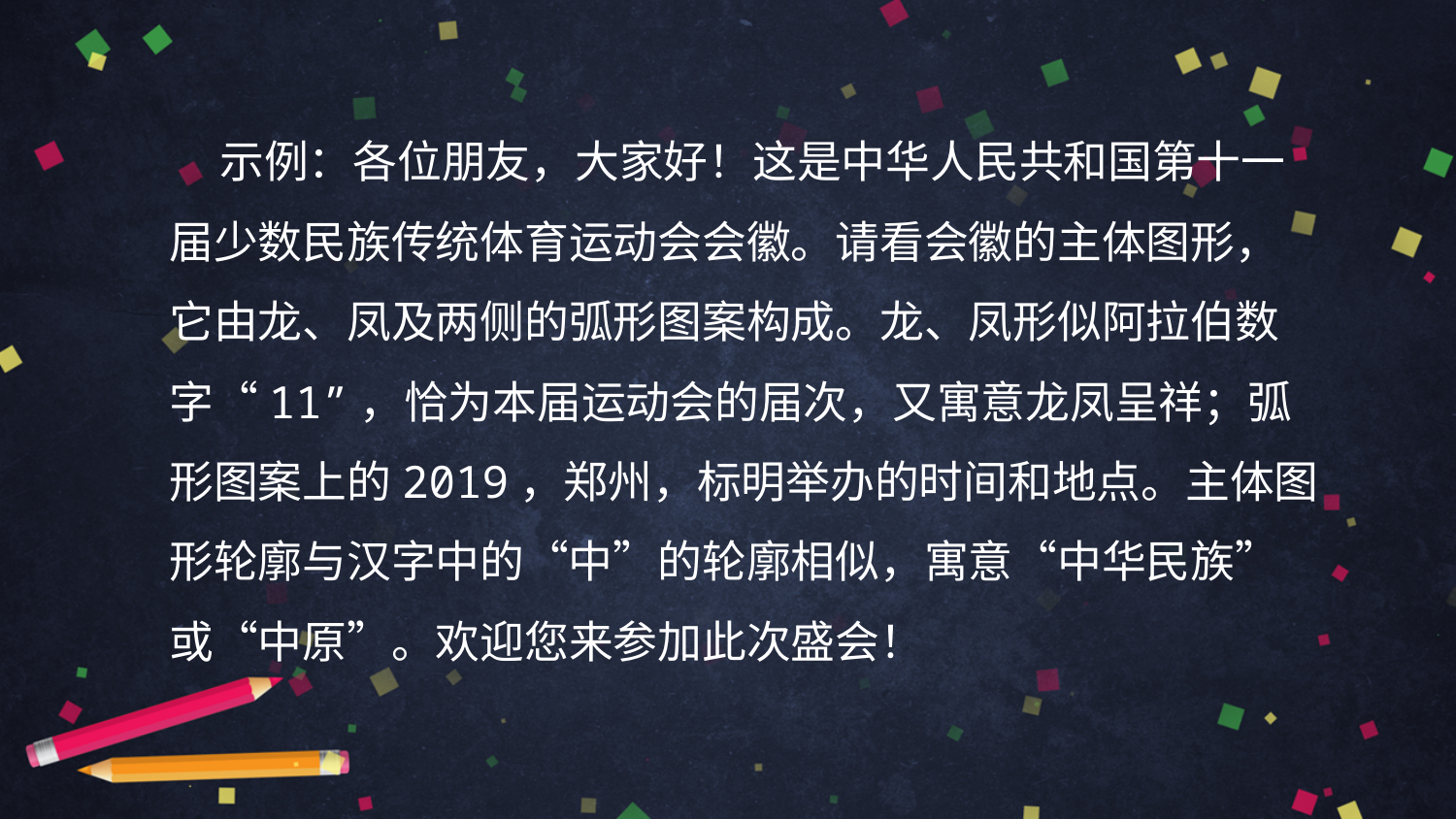

示例：各位朋友，大家好！这是中华人民共和国第十一届少数民族传统体育运动会会徽。请看会徽的主体图形，它由龙、凤及两侧的弧形图案构成。龙、凤形似阿拉伯数字“11”，恰为本届运动会的届次，又寓意龙凤呈祥；弧形图案上的2019，郑州，标明举办的时间和地点。主体图形轮廓与汉字中的“中”的轮廓相似，寓意“中华民族”或“中原”。欢迎您来参加此次盛会！